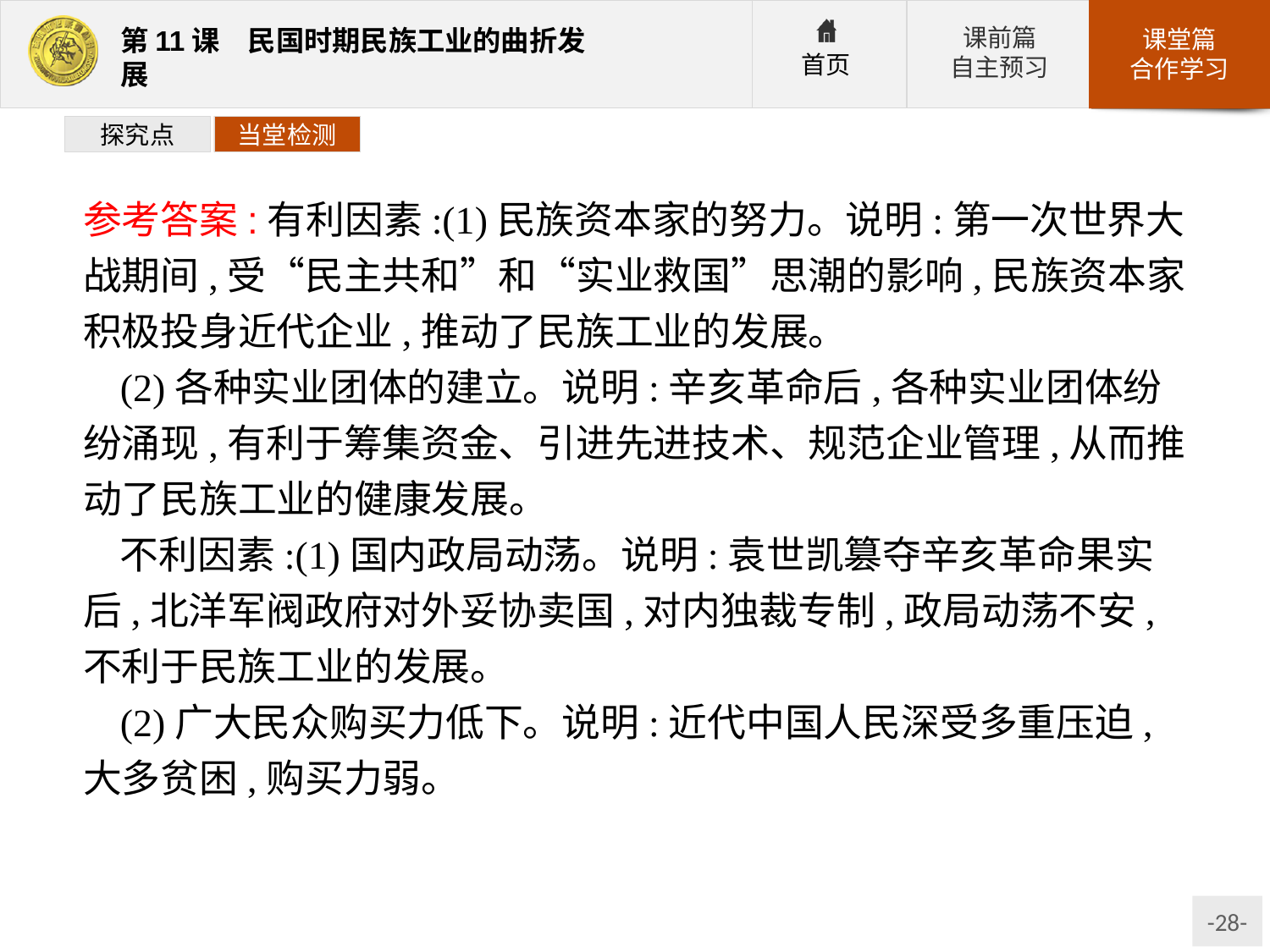

探究点
当堂检测
参考答案:有利因素:(1)民族资本家的努力。说明:第一次世界大战期间,受“民主共和”和“实业救国”思潮的影响,民族资本家积极投身近代企业,推动了民族工业的发展。
(2)各种实业团体的建立。说明:辛亥革命后,各种实业团体纷纷涌现,有利于筹集资金、引进先进技术、规范企业管理,从而推动了民族工业的健康发展。
不利因素:(1)国内政局动荡。说明:袁世凯篡夺辛亥革命果实后,北洋军阀政府对外妥协卖国,对内独裁专制,政局动荡不安,不利于民族工业的发展。
(2)广大民众购买力低下。说明:近代中国人民深受多重压迫,大多贫困,购买力弱。